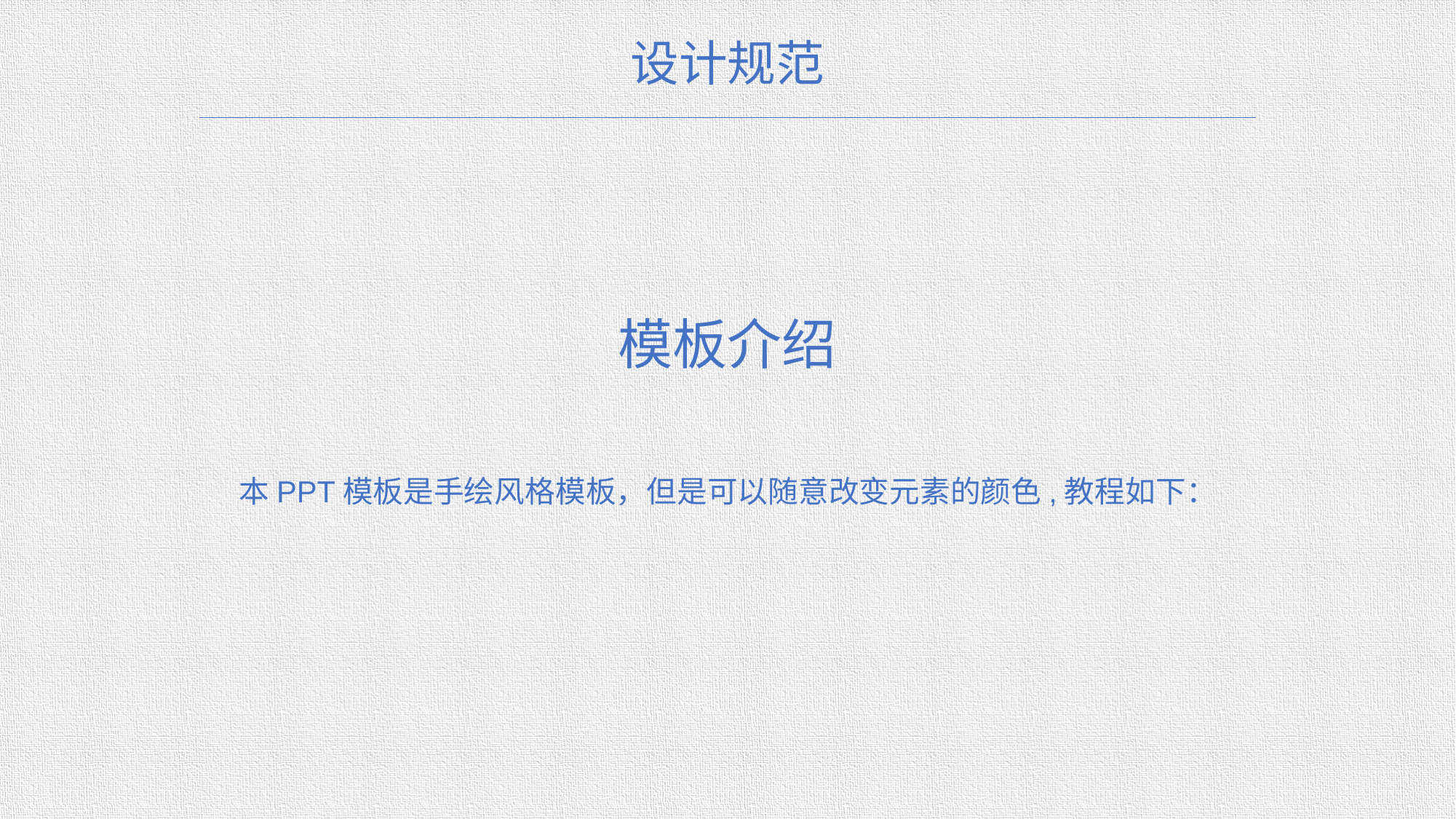

设计规范
模板介绍
本PPT模板是手绘风格模板，但是可以随意改变元素的颜色,教程如下：